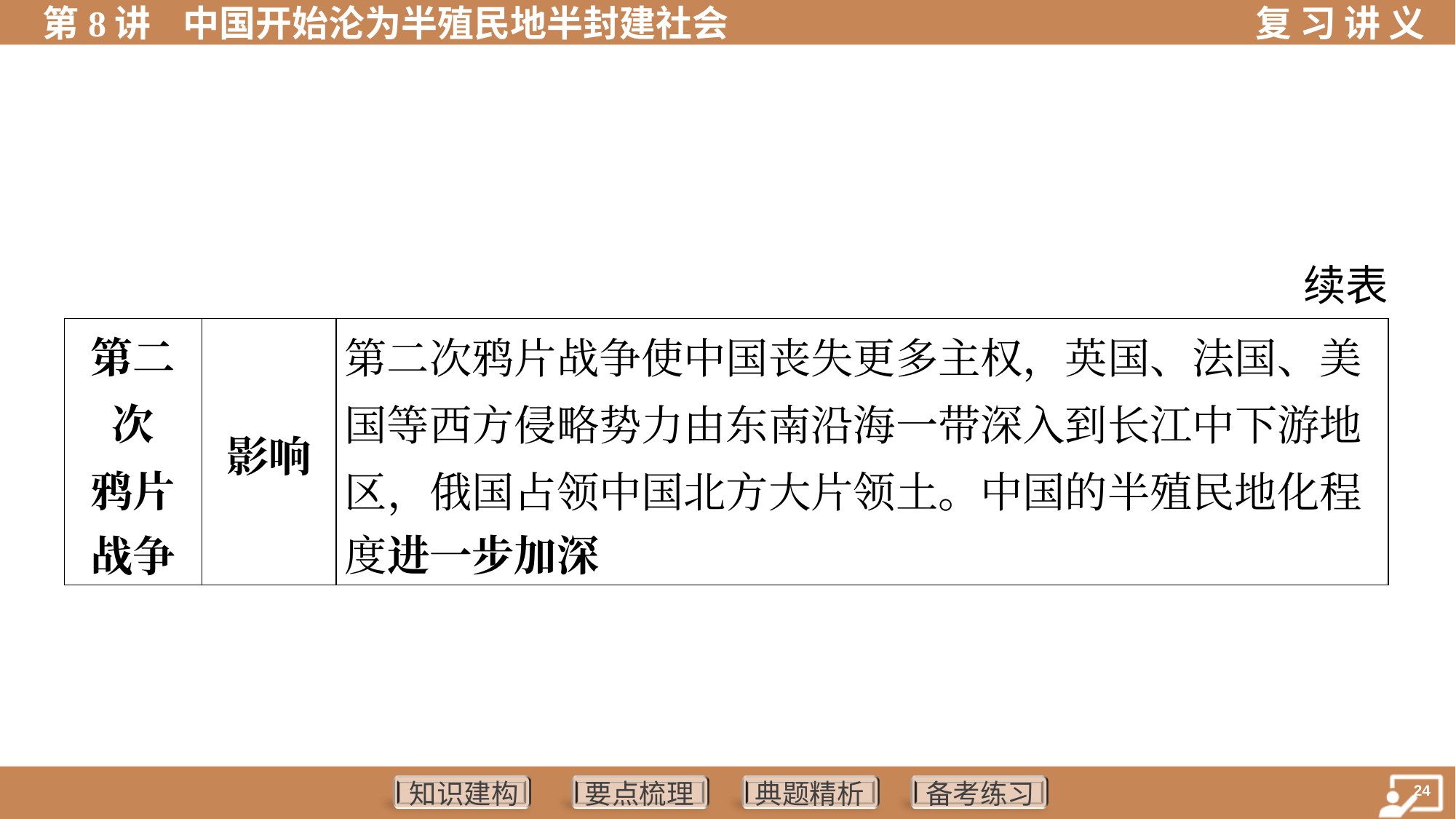

续表
| 第二 次 鸦片 战争 | 影响 | 第二次鸦片战争使中国丧失更多主权，英国、法国、美 国等西方侵略势力由东南沿海一带深入到长江中下游地 区，俄国占领中国北方大片领土。中国的半殖民地化程 度进一步加深 |
| --- | --- | --- |